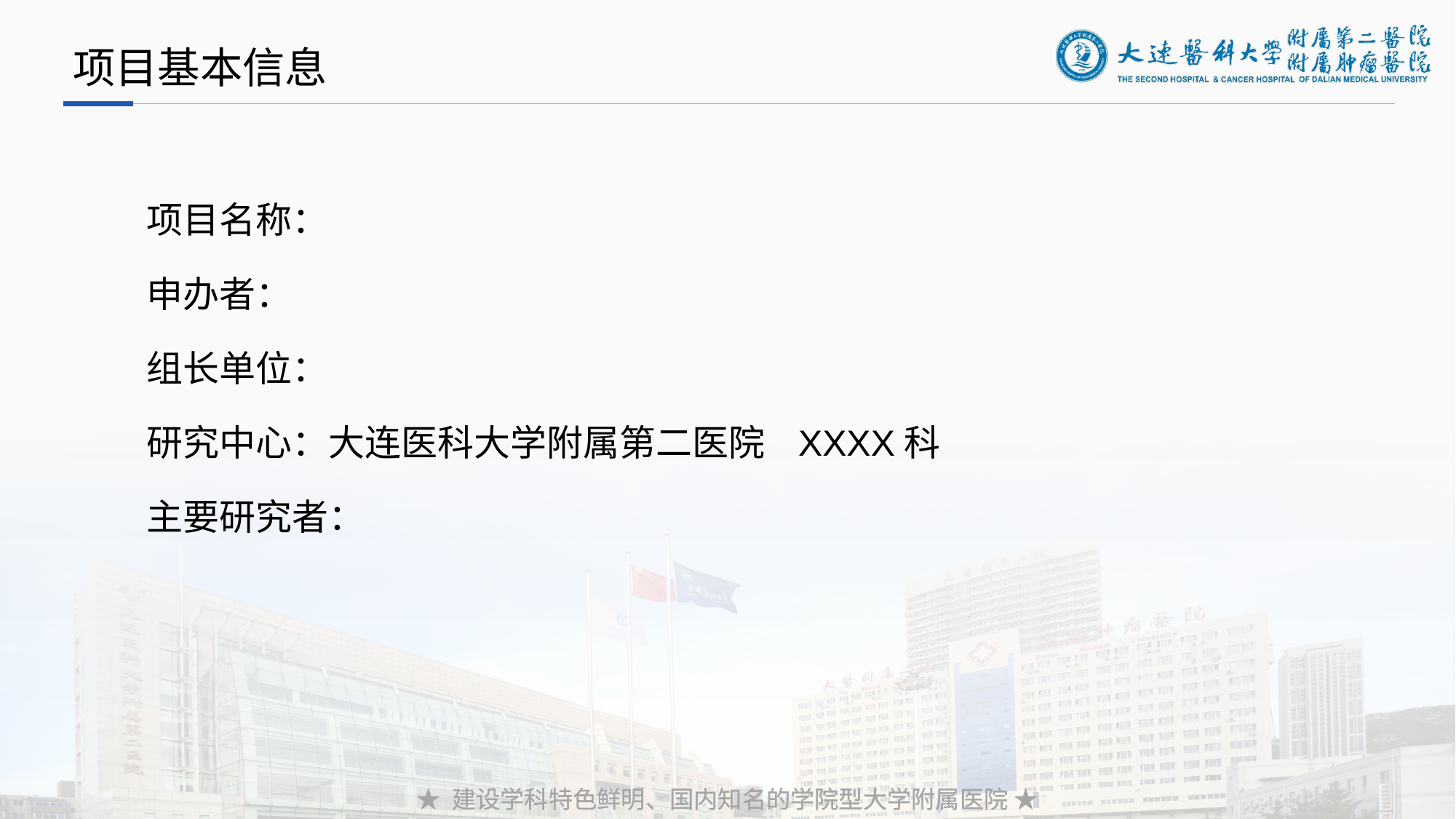

项目基本信息
项目名称：
申办者：
组长单位：
研究中心：大连医科大学附属第二医院   XXXX科
主要研究者：

★ 建设学科特色鲜明、国内知名的学院型大学附属医院 ★